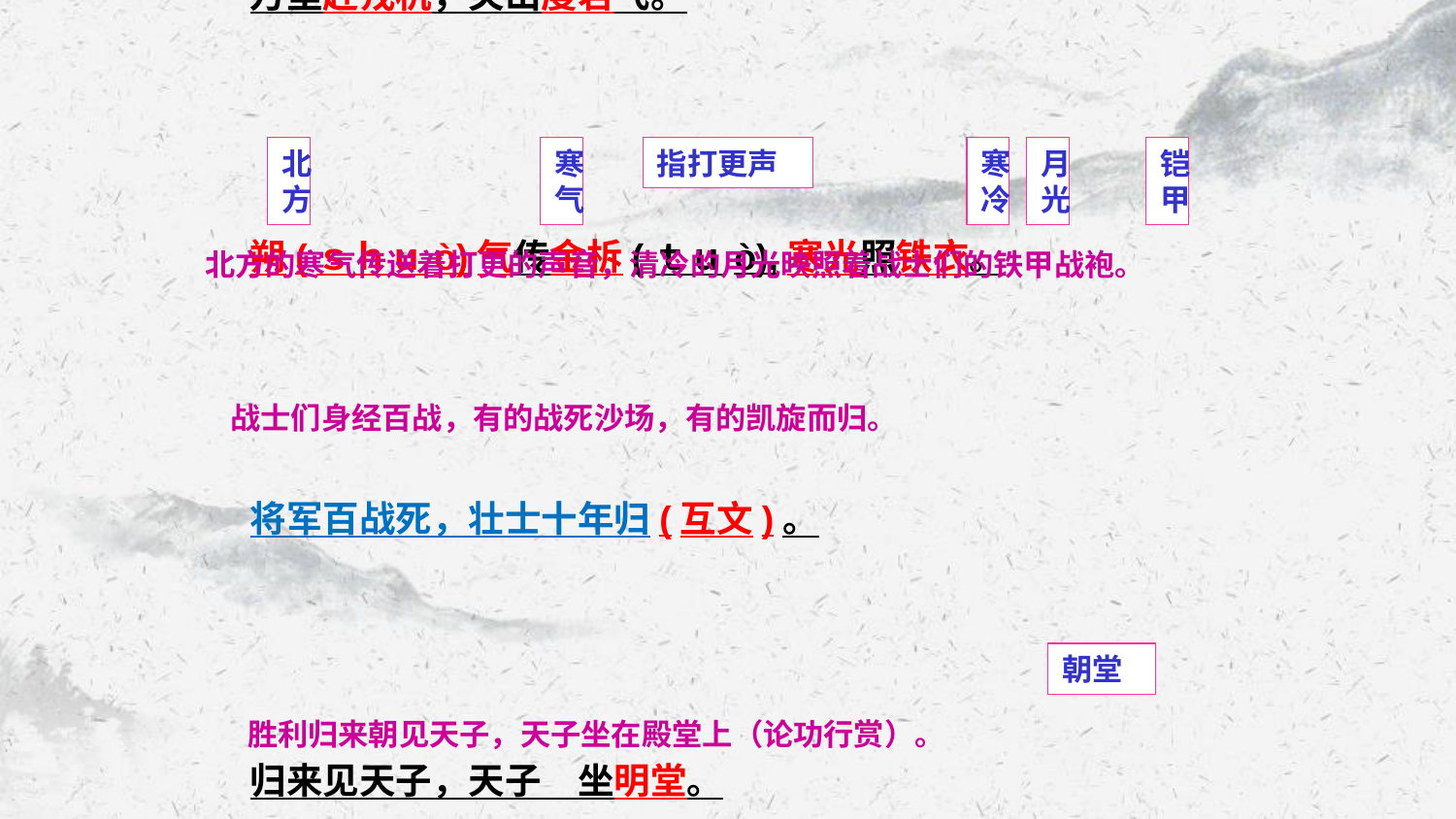

唧(ｊī)唧复唧唧,木兰当户织。
不闻机杼(ｚｈù)声，惟闻女叹息。
问女何所思，问女何所忆。女亦无所思，女亦无所忆。
昨夜见军帖(ｔｉě),可(ｋè) 汗(ｈáｎ)大点兵，
军书十二卷，卷卷有爷名。
阿爷无大儿，木兰无长兄，愿为 市鞍马，从此替爷征。
东市买骏马，西市买鞍鞯，南市买辔(ｐèｉ)头，北市买长鞭。
旦辞爷娘去，暮宿(ｓù)黄河边，
不闻爷娘唤女声，但闻黄河流水鸣溅溅(ｊｉāｎ
旦辞黄河去，暮至黑山头，
不闻爷娘唤女声，但闻燕(ｙāｎ)山胡骑(ｊì)鸣啾啾(ｊｉū
万里赴戎机，关山度若飞。
朔(ｓｈｕò)气传金柝(ｔｕò),寒光照铁衣。
将军百战死，壮士十年归(互文)。
归来见天子，天子　坐明堂。
策勋十二转，赏赐百千强。
可汗问所欲，木兰不用尚书郎；
愿驰千里足，送儿还故乡。
爷娘闻女来，出郭相扶将(ｊｉāｎɡ);
阿姊闻妹来，当户理红妆(ｚｈｕāｎɡ);
小弟闻姊来，磨刀霍霍(ｈｕò ｈｕò)向猪羊。
开我东阁门，坐我　西阁床，
脱我战时袍，著(ｚｈｕó)我旧时裳(ｃｈáｎɡ),
当窗理云鬓(ｂìｎ)，对　镜帖花黄。
出门看火伴，火伴皆惊忙：
同行十二年，不知木兰是女郎。
雄兔脚扑朔，雌兔眼迷离；
双兔傍地走，安能辨我是雄雌？
北方
寒气
寒冷
月光
铠甲
指打更声
北方的寒气传送着打更的声音，清冷的月光映照着战士们的铁甲战袍。
战士们身经百战，有的战死沙场，有的凯旋而归。
朝堂
胜利归来朝见天子，天子坐在殿堂上（论功行赏）。